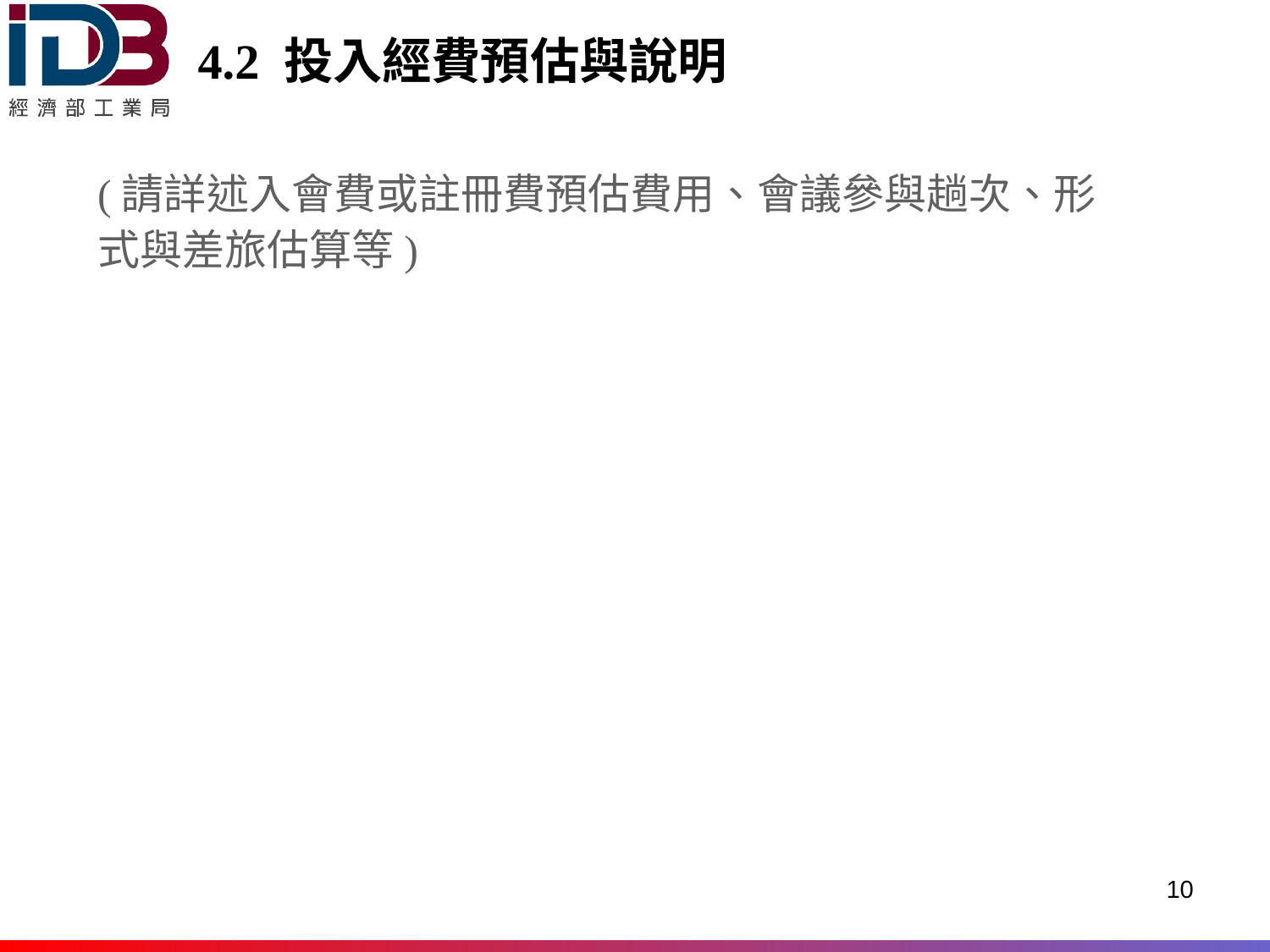

# 4.2 投入經費預估與說明
(請詳述入會費或註冊費預估費用、會議參與趟次、形式與差旅估算等)
10